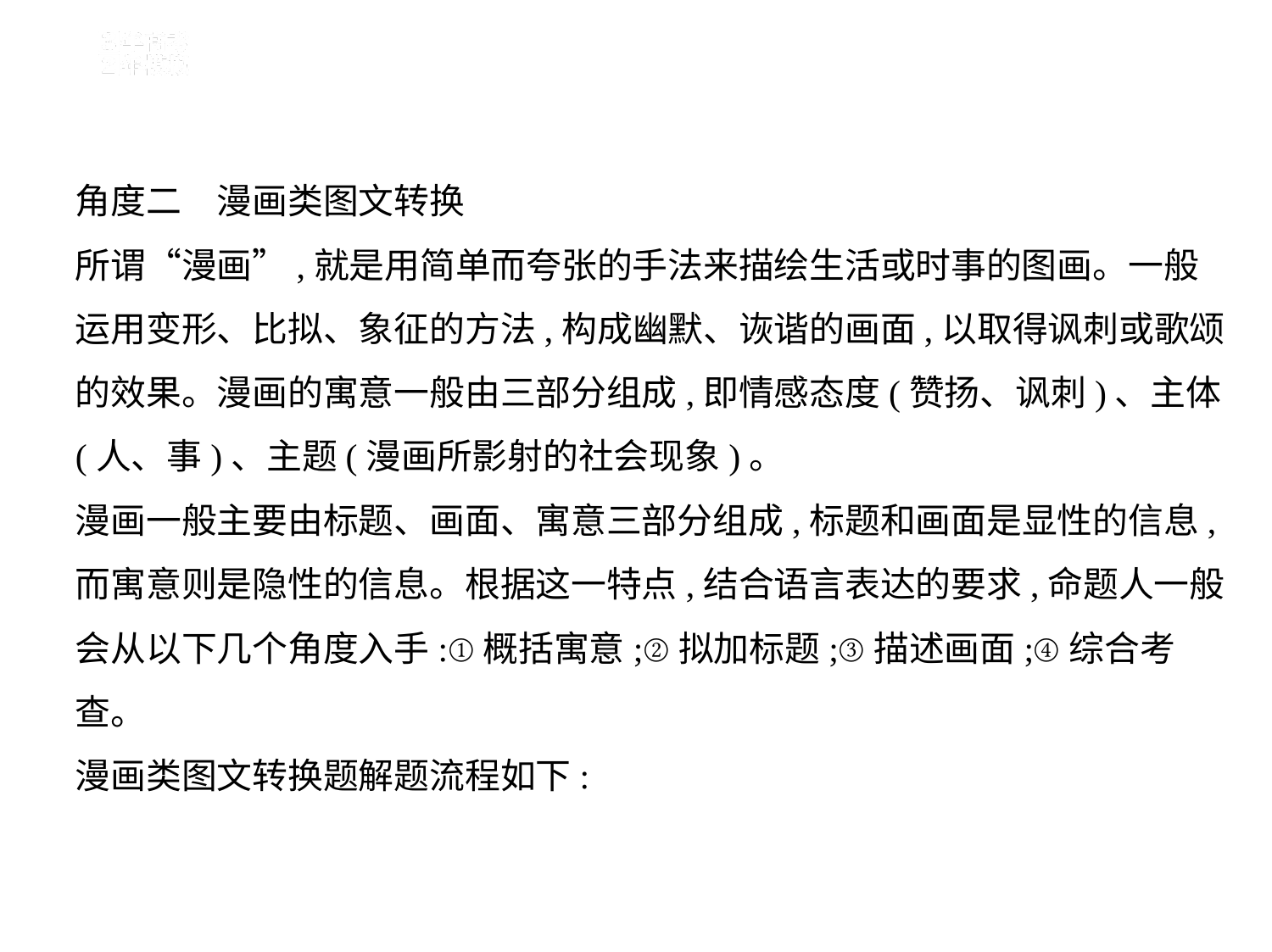

角度二　漫画类图文转换
所谓“漫画”,就是用简单而夸张的手法来描绘生活或时事的图画。一般
运用变形、比拟、象征的方法,构成幽默、诙谐的画面,以取得讽刺或歌颂
的效果。漫画的寓意一般由三部分组成,即情感态度(赞扬、讽刺)、主体
(人、事)、主题(漫画所影射的社会现象)。
漫画一般主要由标题、画面、寓意三部分组成,标题和画面是显性的信息,
而寓意则是隐性的信息。根据这一特点,结合语言表达的要求,命题人一般
会从以下几个角度入手:①概括寓意;②拟加标题;③描述画面;④综合考
查。
漫画类图文转换题解题流程如下: